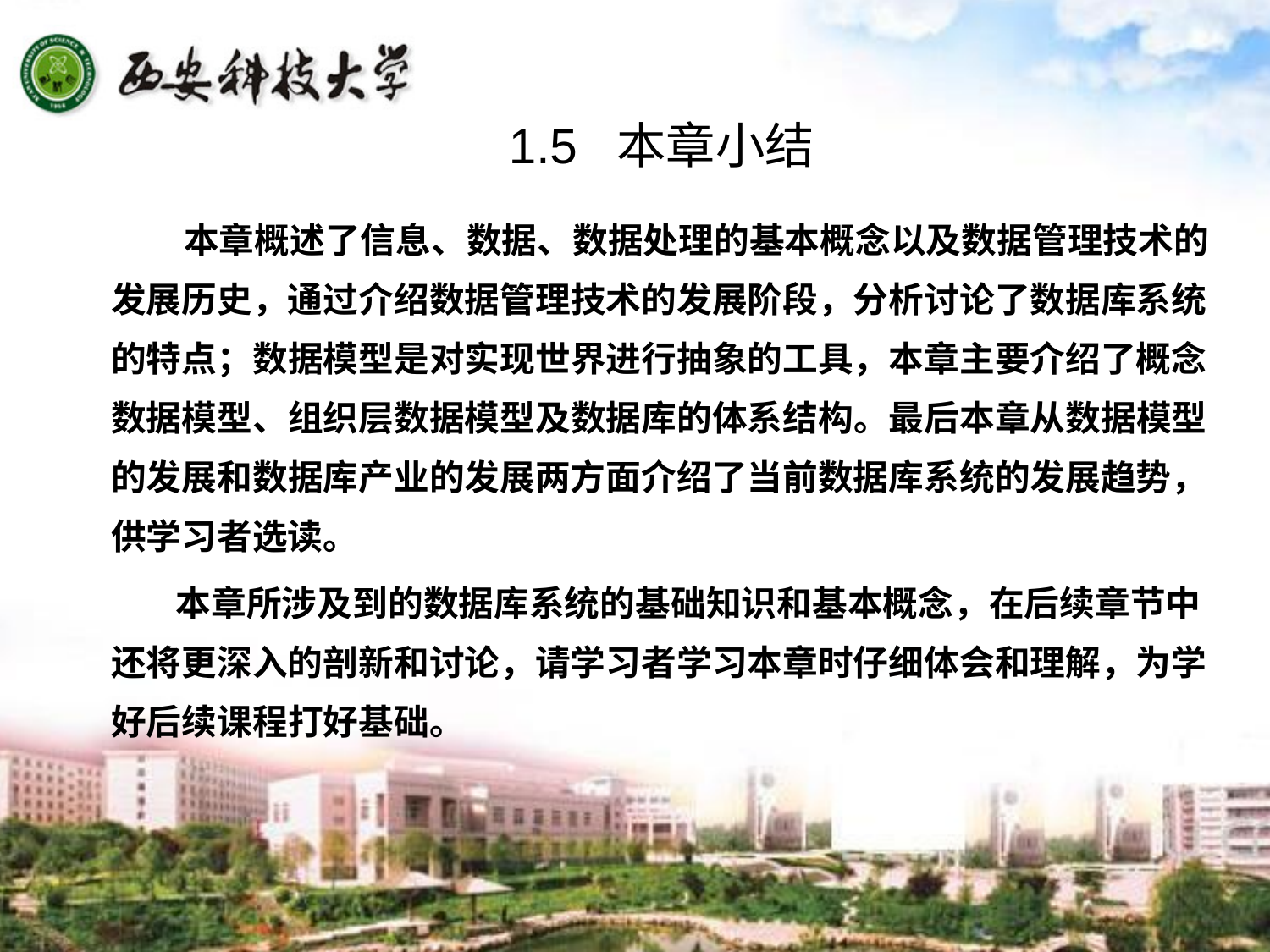

1.5  本章小结
        本章概述了信息、数据、数据处理的基本概念以及数据管理技术的发展历史，通过介绍数据管理技术的发展阶段，分析讨论了数据库系统的特点；数据模型是对实现世界进行抽象的工具，本章主要介绍了概念数据模型、组织层数据模型及数据库的体系结构。最后本章从数据模型的发展和数据库产业的发展两方面介绍了当前数据库系统的发展趋势，供学习者选读。
       本章所涉及到的数据库系统的基础知识和基本概念，在后续章节中还将更深入的剖新和讨论，请学习者学习本章时仔细体会和理解，为学好后续课程打好基础。